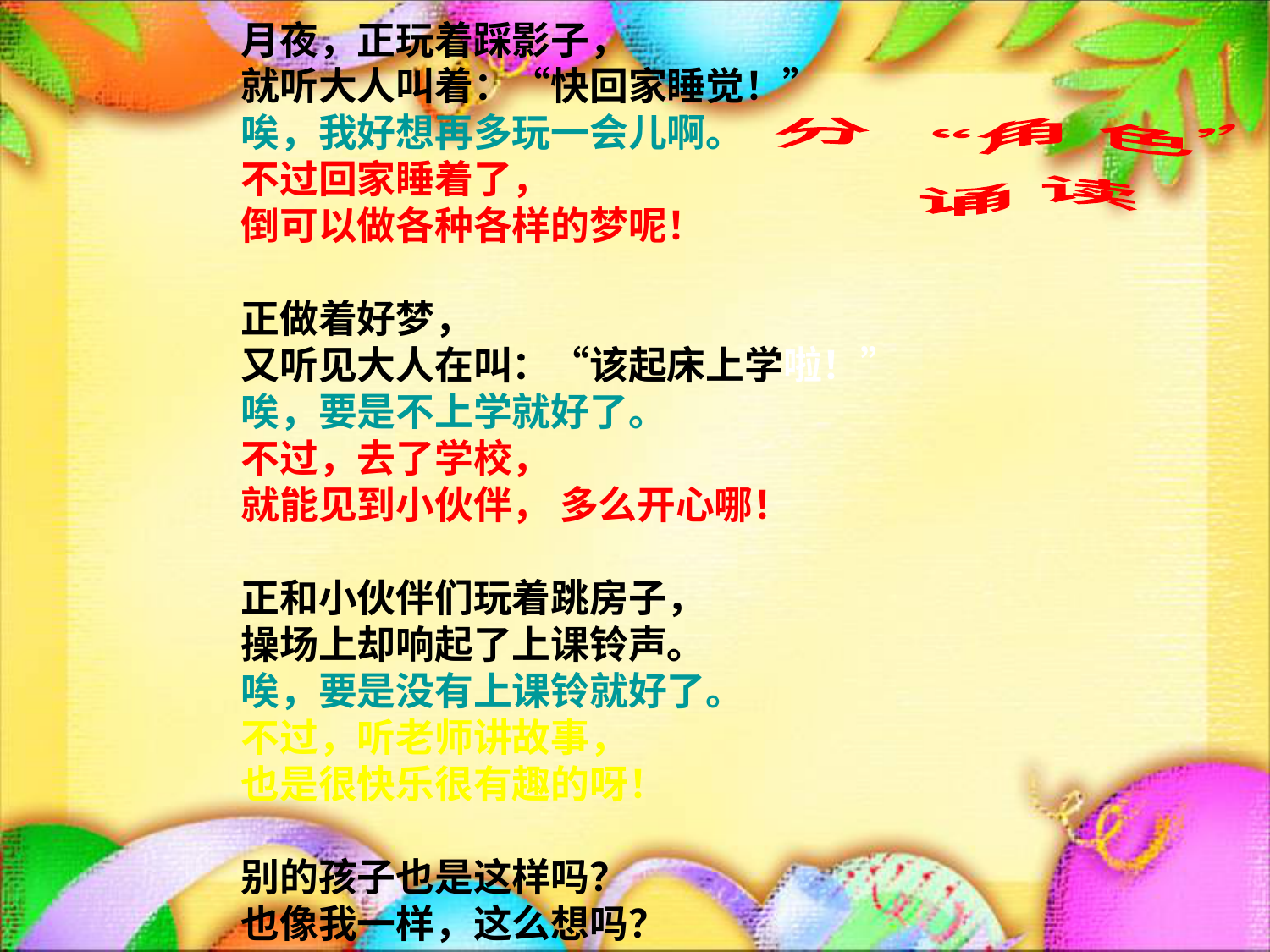

月夜，正玩着踩影子，
就听大人叫着：“快回家睡觉！”
唉，我好想再多玩一会儿啊。
不过回家睡着了，
倒可以做各种各样的梦呢！

正做着好梦，
又听见大人在叫：“该起床上学啦！”
唉，要是不上学就好了。
不过，去了学校，
就能见到小伙伴， 多么开心哪！

正和小伙伴们玩着跳房子，
操场上却响起了上课铃声。
唉，要是没有上课铃就好了。
不过，听老师讲故事，
也是很快乐很有趣的呀！

别的孩子也是这样吗？
也像我一样，这么想吗？
分“角 色”

 诵 读